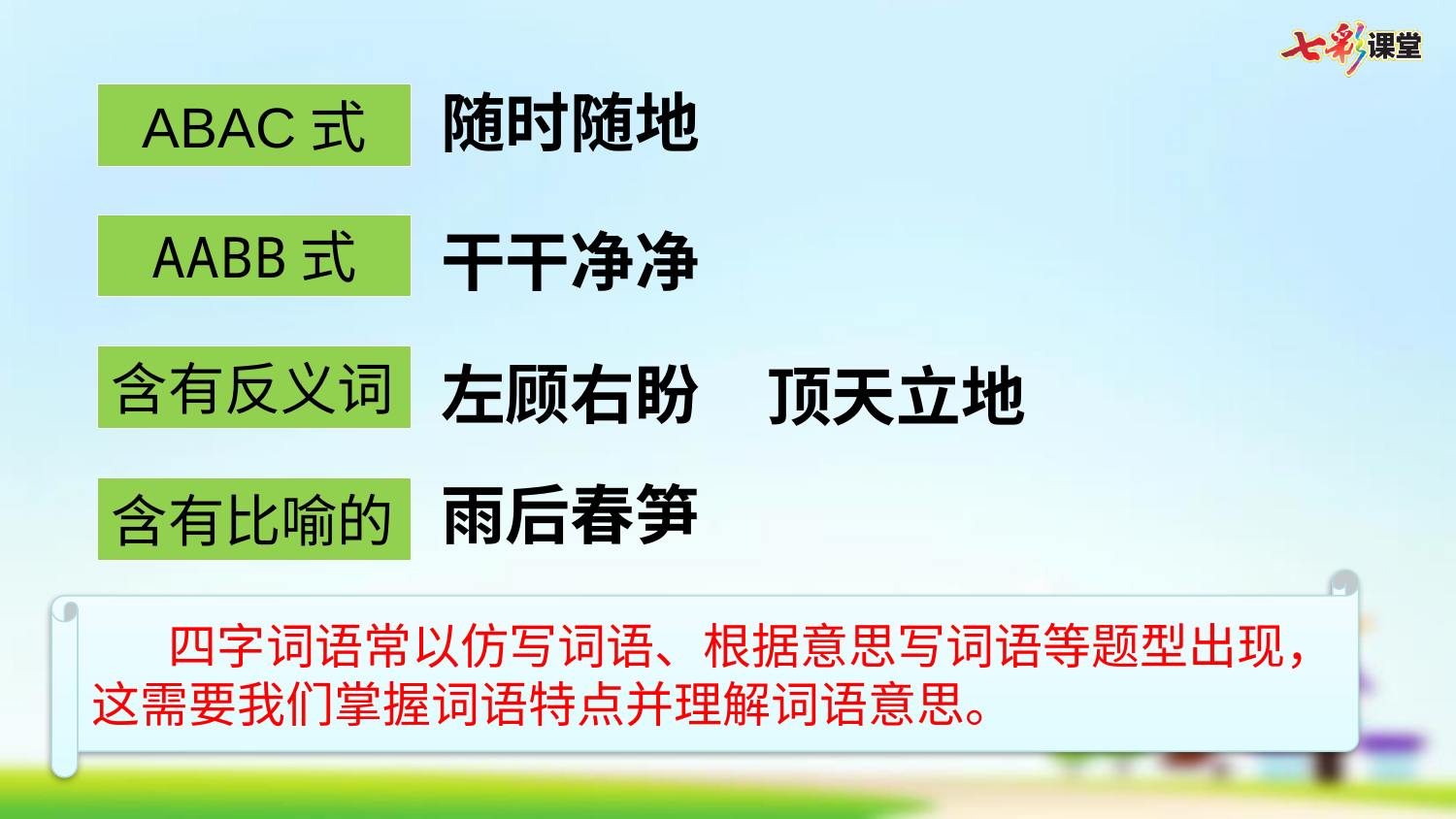

随时随地
ABAC式
AABB式
干干净净
含有反义词
左顾右盼
顶天立地
雨后春笋
含有比喻的
      四字词语常以仿写词语、根据意思写词语等题型出现，这需要我们掌握词语特点并理解词语意思。